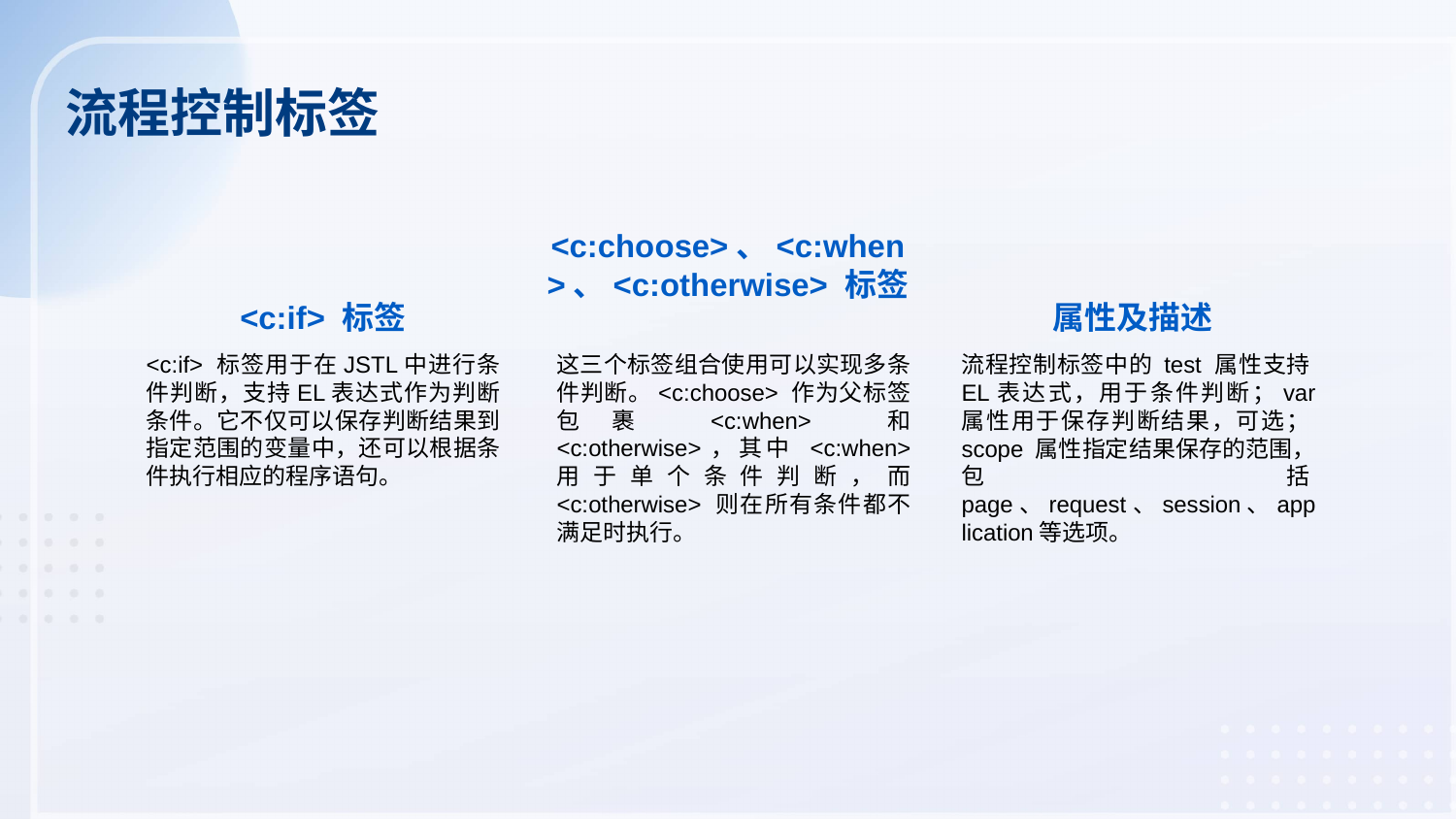

流程控制标签
<c:choose>、<c:when>、<c:otherwise> 标签
<c:if> 标签
属性及描述
<c:if> 标签用于在JSTL中进行条件判断，支持EL表达式作为判断条件。它不仅可以保存判断结果到指定范围的变量中，还可以根据条件执行相应的程序语句。
这三个标签组合使用可以实现多条件判断。<c:choose> 作为父标签包裹 <c:when> 和 <c:otherwise>，其中 <c:when> 用于单个条件判断，而 <c:otherwise> 则在所有条件都不满足时执行。
流程控制标签中的 test 属性支持EL表达式，用于条件判断；var 属性用于保存判断结果，可选；scope 属性指定结果保存的范围，包括page、request、session、application等选项。